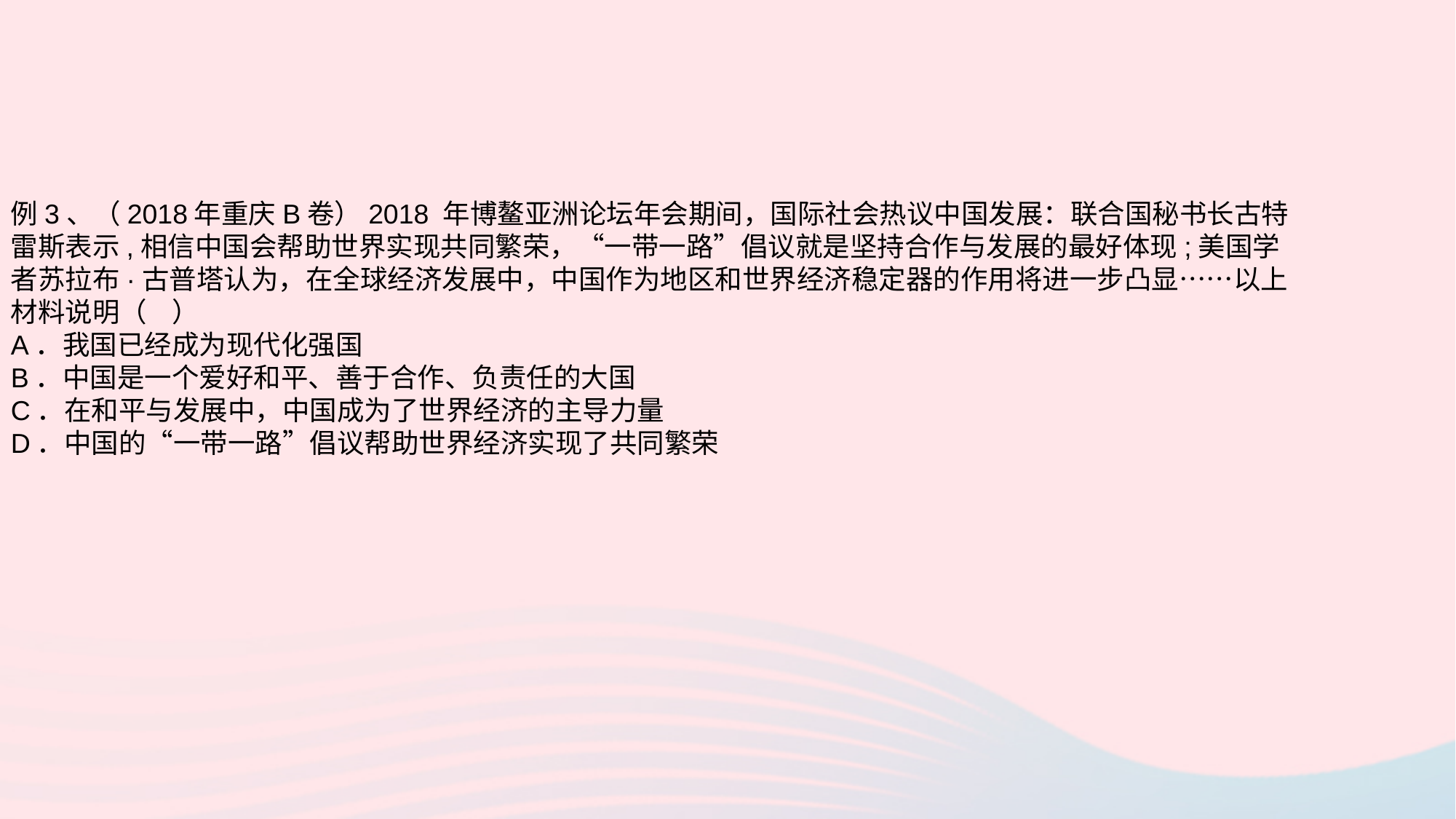

例3、（2018年重庆B卷）2018 年博鳌亚洲论坛年会期间，国际社会热议中国发展：联合国秘书长古特雷斯表示,相信中国会帮助世界实现共同繁荣，“一带一路”倡议就是坚持合作与发展的最好体现;美国学者苏拉布·古普塔认为，在全球经济发展中，中国作为地区和世界经济稳定器的作用将进一步凸显……以上材料说明（    ）
A．我国已经成为现代化强国
B．中国是一个爱好和平、善于合作、负责任的大国
C．在和平与发展中，中国成为了世界经济的主导力量
D．中国的“一带一路”倡议帮助世界经济实现了共同繁荣